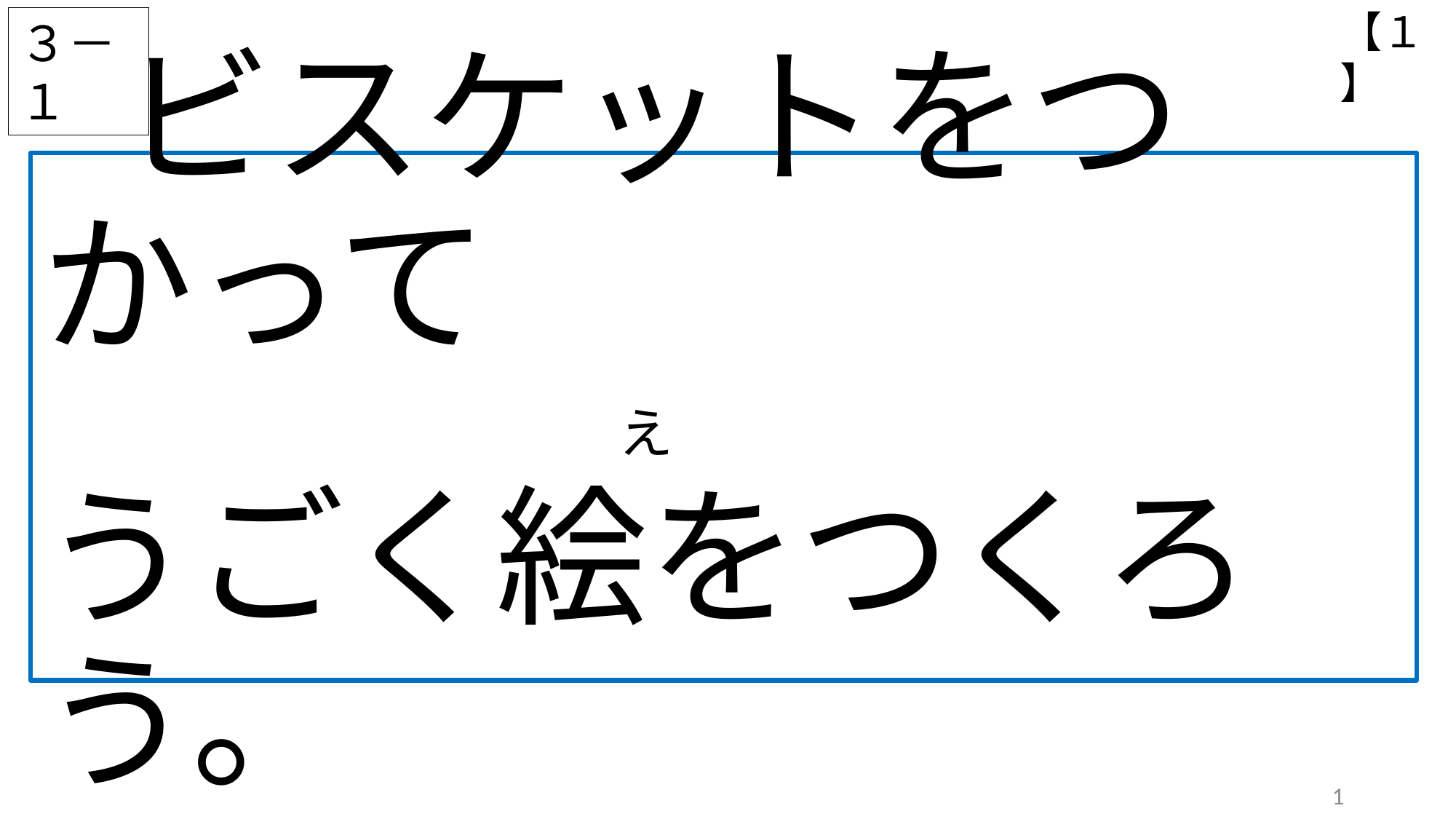

【１】
３－１
# ビスケットをつかって 　　 　　　　　　　　　　　　　　　　　　　え 　 うごく絵をつくろう｡
1